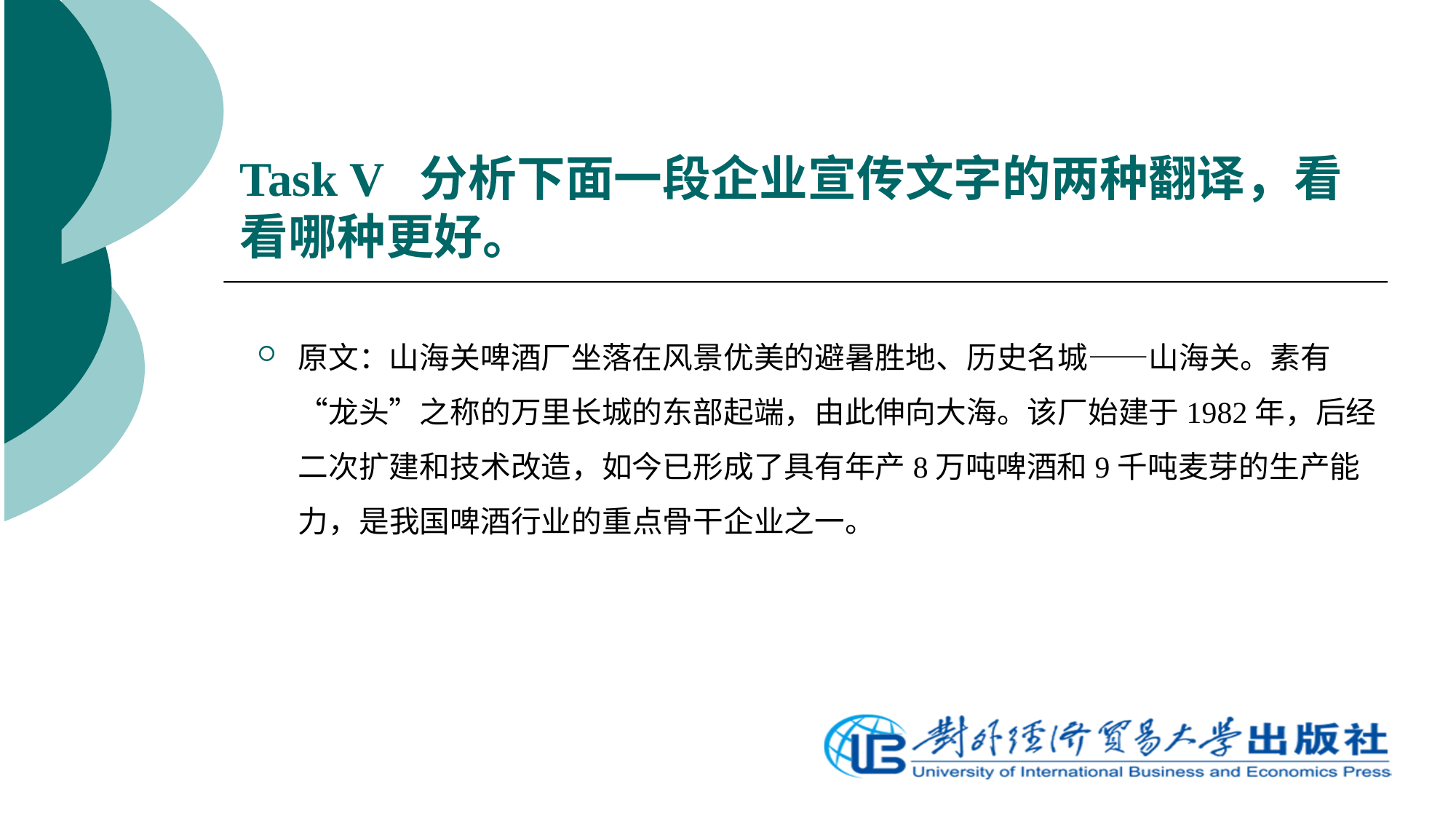

# Task V  分析下面一段企业宣传文字的两种翻译，看看哪种更好。
原文：山海关啤酒厂坐落在风景优美的避暑胜地、历史名城——山海关。素有“龙头”之称的万里长城的东部起端，由此伸向大海。该厂始建于1982年，后经二次扩建和技术改造，如今已形成了具有年产8万吨啤酒和9千吨麦芽的生产能力，是我国啤酒行业的重点骨干企业之一。